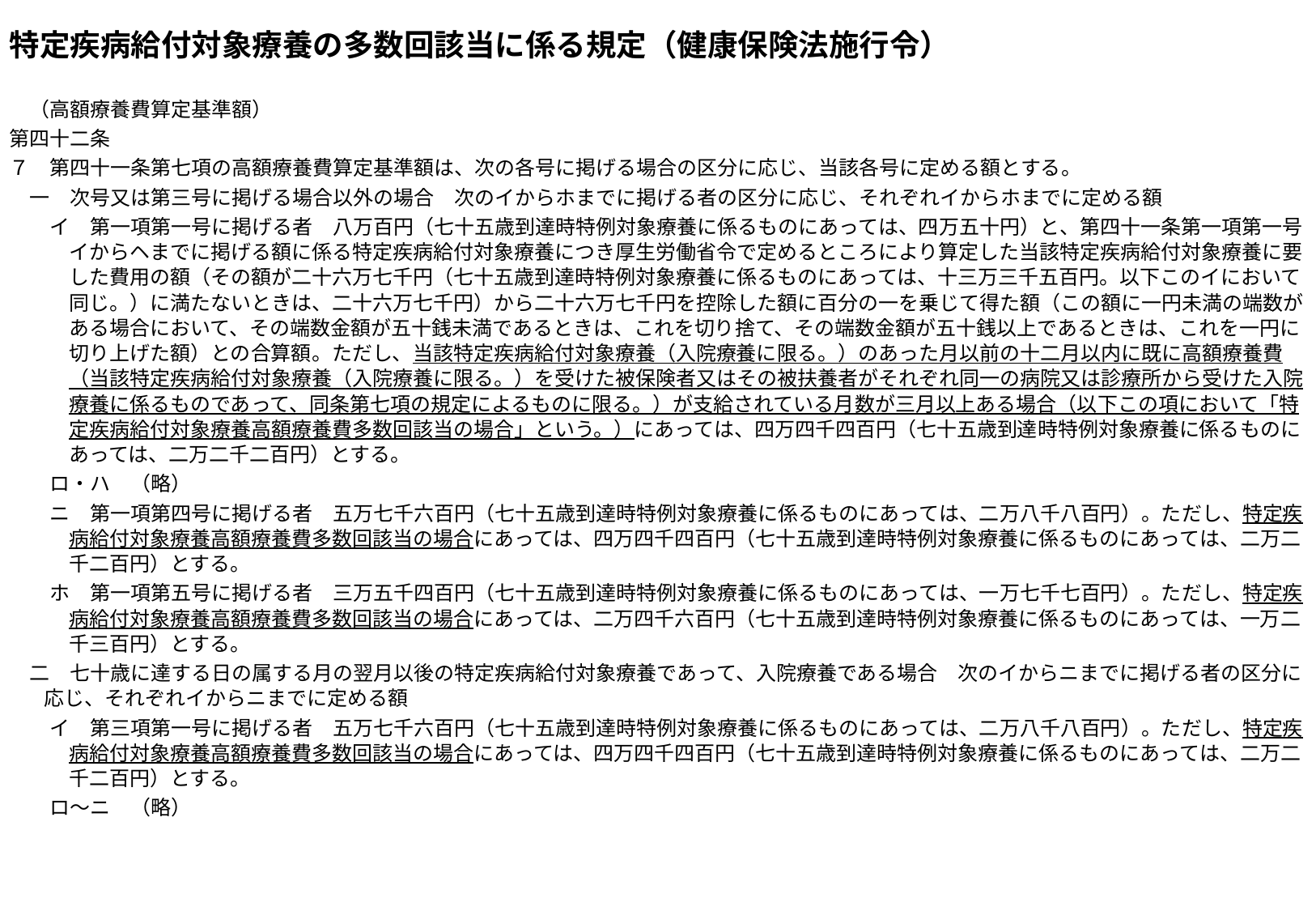

特定疾病給付対象療養の多数回該当に係る規定（健康保険法施行令）

　（高額療養費算定基準額）
第四十二条
７　第四十一条第七項の高額療養費算定基準額は、次の各号に掲げる場合の区分に応じ、当該各号に定める額とする。
　一　次号又は第三号に掲げる場合以外の場合　次のイからホまでに掲げる者の区分に応じ、それぞれイからホまでに定める額
　　イ　第一項第一号に掲げる者　八万百円（七十五歳到達時特例対象療養に係るものにあっては、四万五十円）と、第四十一条第一項第一号イからヘまでに掲げる額に係る特定疾病給付対象療養につき厚生労働省令で定めるところにより算定した当該特定疾病給付対象療養に要した費用の額（その額が二十六万七千円（七十五歳到達時特例対象療養に係るものにあっては、十三万三千五百円。以下このイにおいて同じ。）に満たないときは、二十六万七千円）から二十六万七千円を控除した額に百分の一を乗じて得た額（この額に一円未満の端数がある場合において、その端数金額が五十銭未満であるときは、これを切り捨て、その端数金額が五十銭以上であるときは、これを一円に切り上げた額）との合算額。ただし、当該特定疾病給付対象療養（入院療養に限る。）のあった月以前の十二月以内に既に高額療養費（当該特定疾病給付対象療養（入院療養に限る。）を受けた被保険者又はその被扶養者がそれぞれ同一の病院又は診療所から受けた入院療養に係るものであって、同条第七項の規定によるものに限る。）が支給されている月数が三月以上ある場合（以下この項において「特定疾病給付対象療養高額療養費多数回該当の場合」という。）にあっては、四万四千四百円（七十五歳到達時特例対象療養に係るものにあっては、二万二千二百円）とする。
　　ロ・ハ　（略）
　　ニ　第一項第四号に掲げる者　五万七千六百円（七十五歳到達時特例対象療養に係るものにあっては、二万八千八百円）。ただし、特定疾病給付対象療養高額療養費多数回該当の場合にあっては、四万四千四百円（七十五歳到達時特例対象療養に係るものにあっては、二万二千二百円）とする。
　　ホ　第一項第五号に掲げる者　三万五千四百円（七十五歳到達時特例対象療養に係るものにあっては、一万七千七百円）。ただし、特定疾病給付対象療養高額療養費多数回該当の場合にあっては、二万四千六百円（七十五歳到達時特例対象療養に係るものにあっては、一万二千三百円）とする。
　二　七十歳に達する日の属する月の翌月以後の特定疾病給付対象療養であって、入院療養である場合　次のイからニまでに掲げる者の区分に応じ、それぞれイからニまでに定める額
　　イ　第三項第一号に掲げる者　五万七千六百円（七十五歳到達時特例対象療養に係るものにあっては、二万八千八百円）。ただし、特定疾病給付対象療養高額療養費多数回該当の場合にあっては、四万四千四百円（七十五歳到達時特例対象療養に係るものにあっては、二万二千二百円）とする。
　　ロ～ニ　（略）